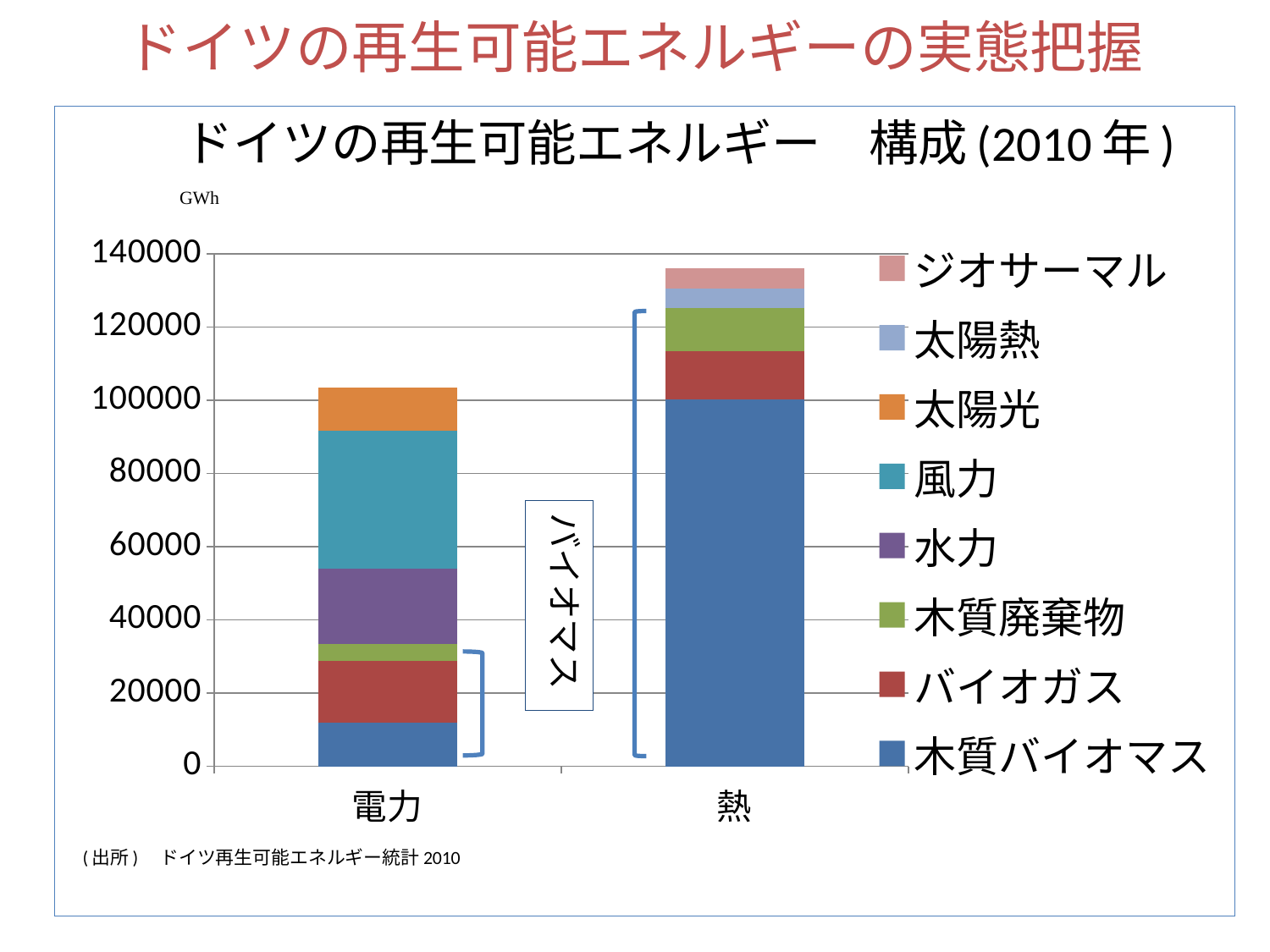

ドイツの再生可能エネルギーの実態把握

### Chart

| Category | 木質バイオマス | バイオガス | 木質廃棄物 | 水力 | 風力 | 太陽光  | 太陽熱 | ジオサーマル |
|---|---|---|---|---|---|---|---|---|
| 電力 | 11800.0 | 16881.0 | 4651.0 | 20630.0 | 37793.0 | 11683.0 | None | None |
| 熱 | 100300.0 | 13146.0 | 11850.0 | None | None | None | 5200.0 | 5585.0 |
バイオマス